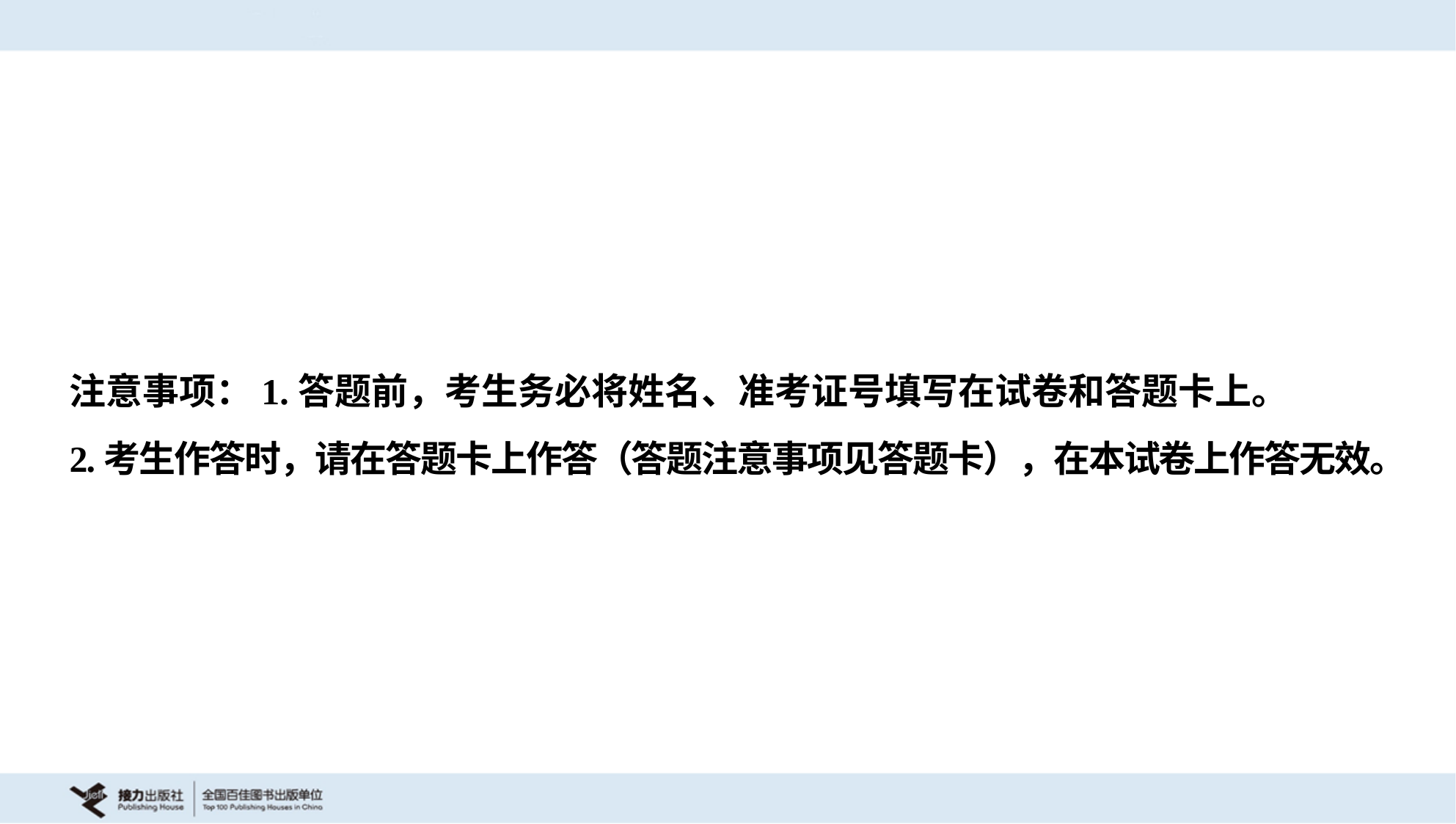

注意事项：1.答题前，考生务必将姓名、准考证号填写在试卷和答题卡上。
2.考生作答时，请在答题卡上作答（答题注意事项见答题卡），在本试卷上作答无效。